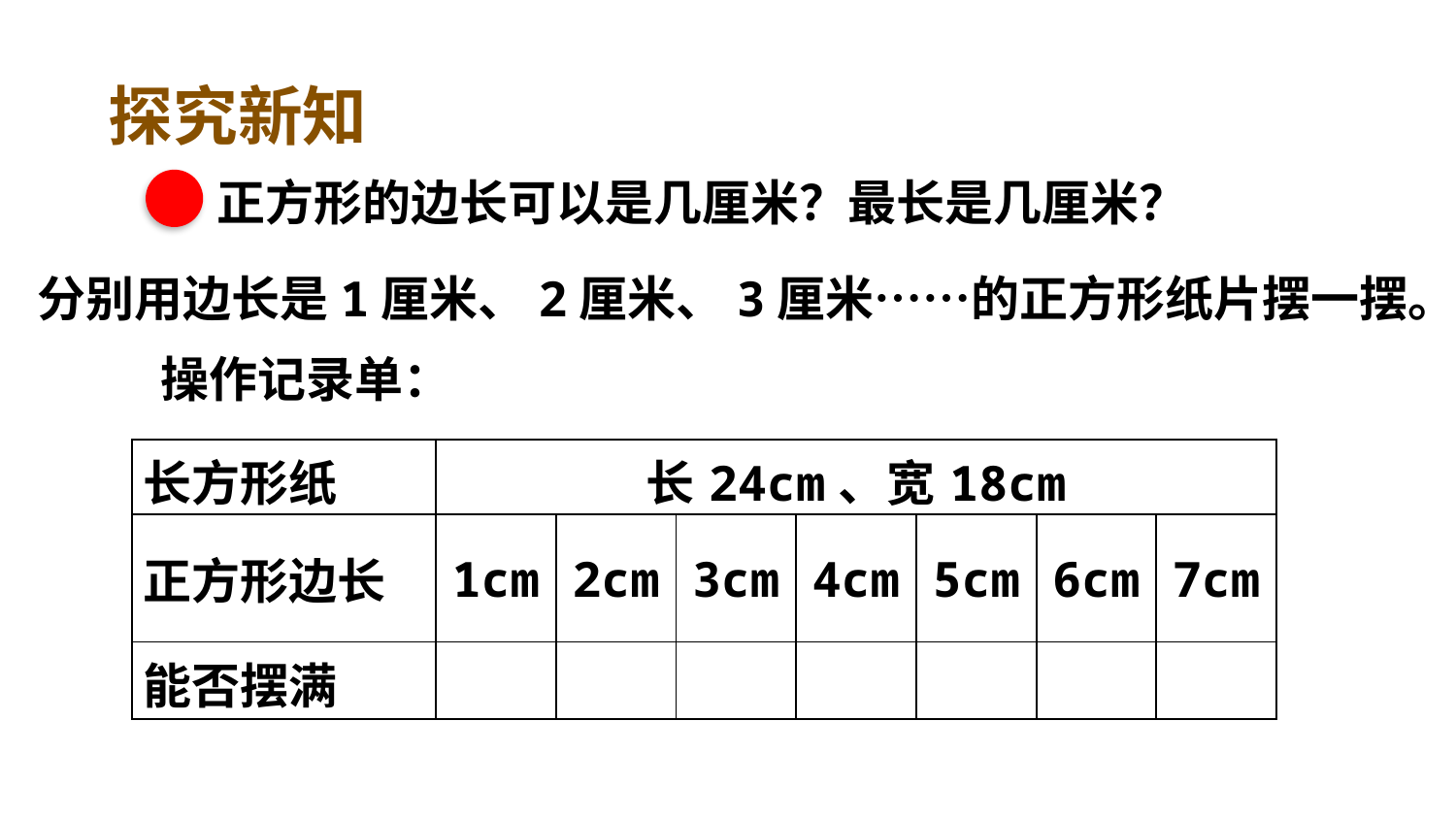

探究新知
正方形的边长可以是几厘米？最长是几厘米？

     分别用边长是1厘米、2厘米、3厘米……的正方形纸片摆一摆。
操作记录单：
| 长方形纸 | 长24cm、宽18cm |  |  |  |  |  |  |
| --- | --- | --- | --- | --- | --- | --- | --- |
| 正方形边长 | 1cm | 2cm | 3cm | 4cm | 5cm | 6cm | 7cm |
| 能否摆满 |  |  |  |  |  |  |  |